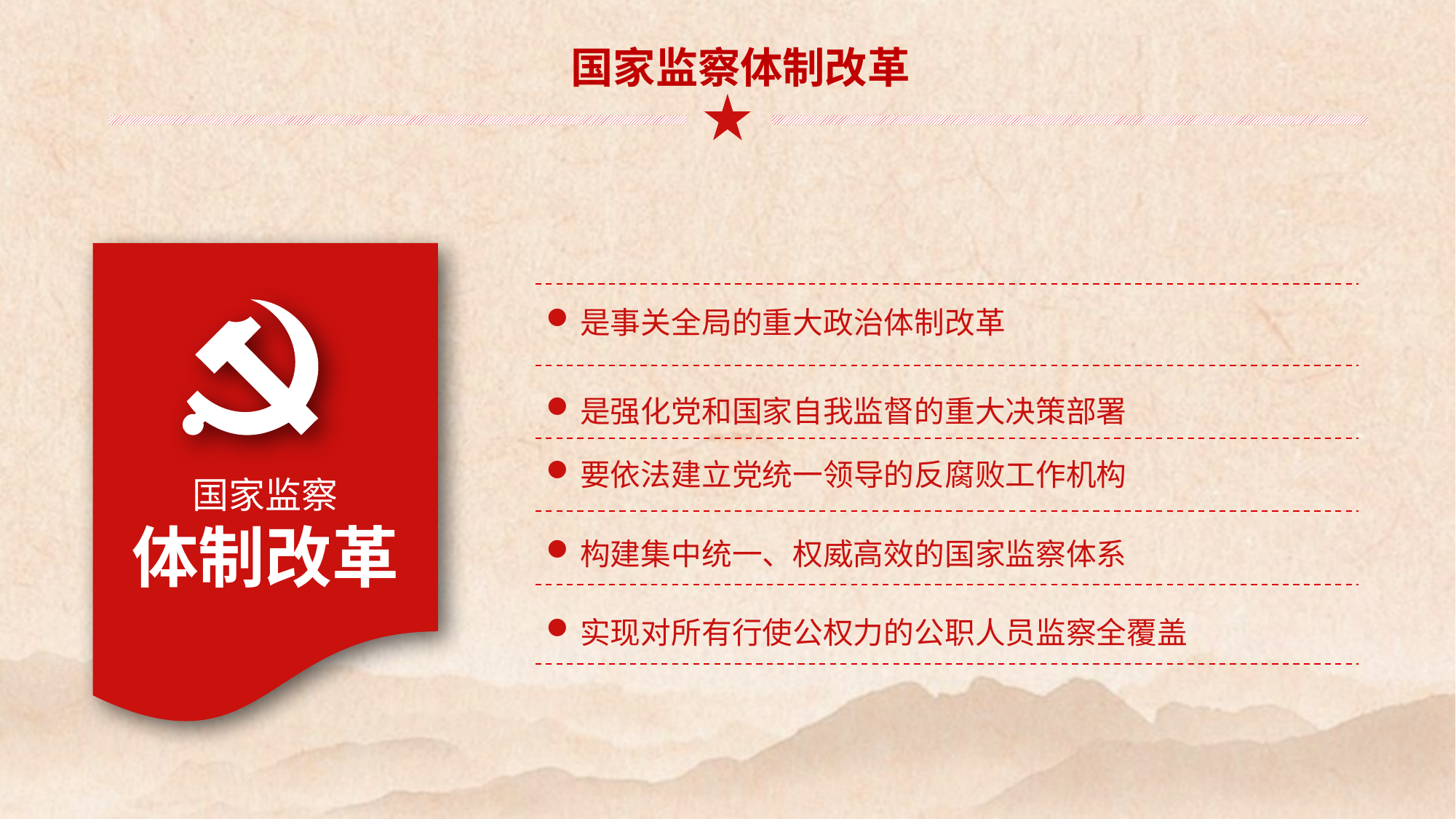

国家监察体制改革

是事关全局的重大政治体制改革

是强化党和国家自我监督的重大决策部署
要依法建立党统一领导的反腐败工作机构
国家监察
体制改革
构建集中统一、权威高效的国家监察体系
实现对所有行使公权力的公职人员监察全覆盖